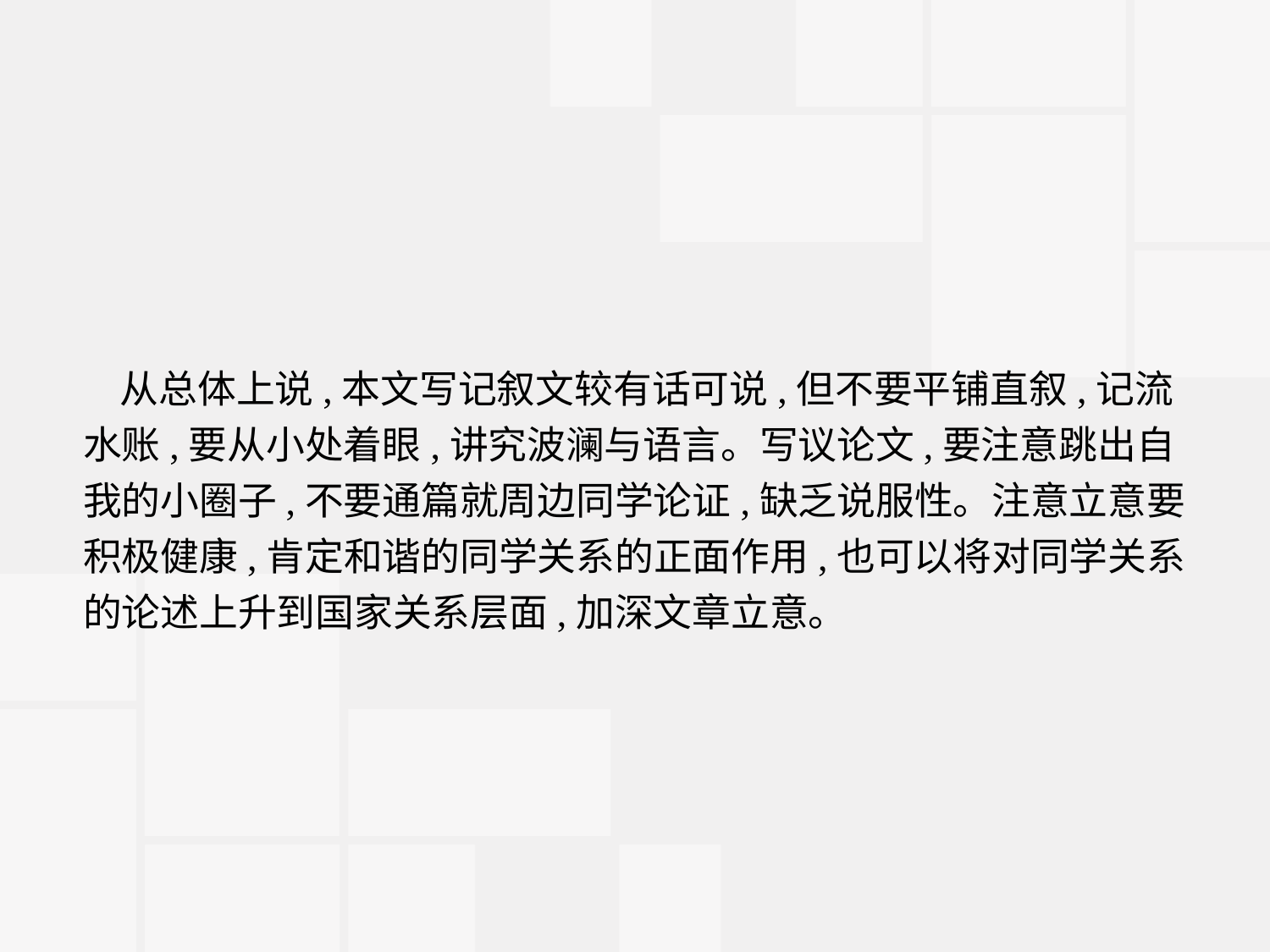

从总体上说,本文写记叙文较有话可说,但不要平铺直叙,记流水账,要从小处着眼,讲究波澜与语言。写议论文,要注意跳出自我的小圈子,不要通篇就周边同学论证,缺乏说服性。注意立意要积极健康,肯定和谐的同学关系的正面作用,也可以将对同学关系的论述上升到国家关系层面,加深文章立意。